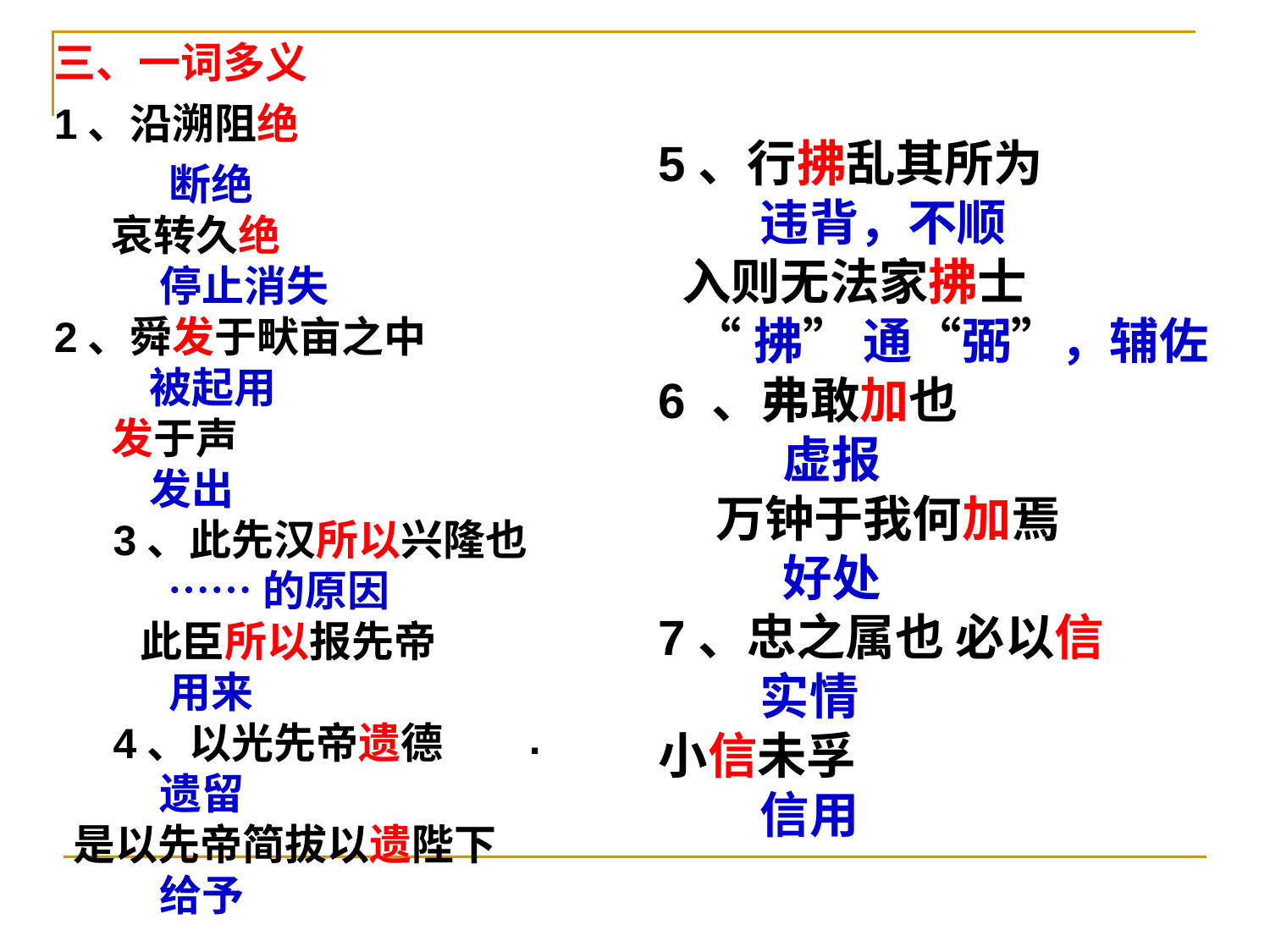

三、一词多义
1、沿溯阻绝
           断绝
     哀转久绝
          停止消失
2、舜发于畎亩之中
         被起用
     发于声
         发出
     3、此先汉所以兴隆也
            ……的原因
        此臣所以报先帝
           用来
     4、以光先帝遗德
          遗留
 是以先帝简拔以遗陛下
          给予
5、行拂乱其所为
        违背，不顺
 入则无法家拂士
   “拂” 通“弼”，辅佐
6 、弗敢加也
          虚报
    万钟于我何加焉
          好处
7、忠之属也 必以信
        实情
小信未孚
        信用
.